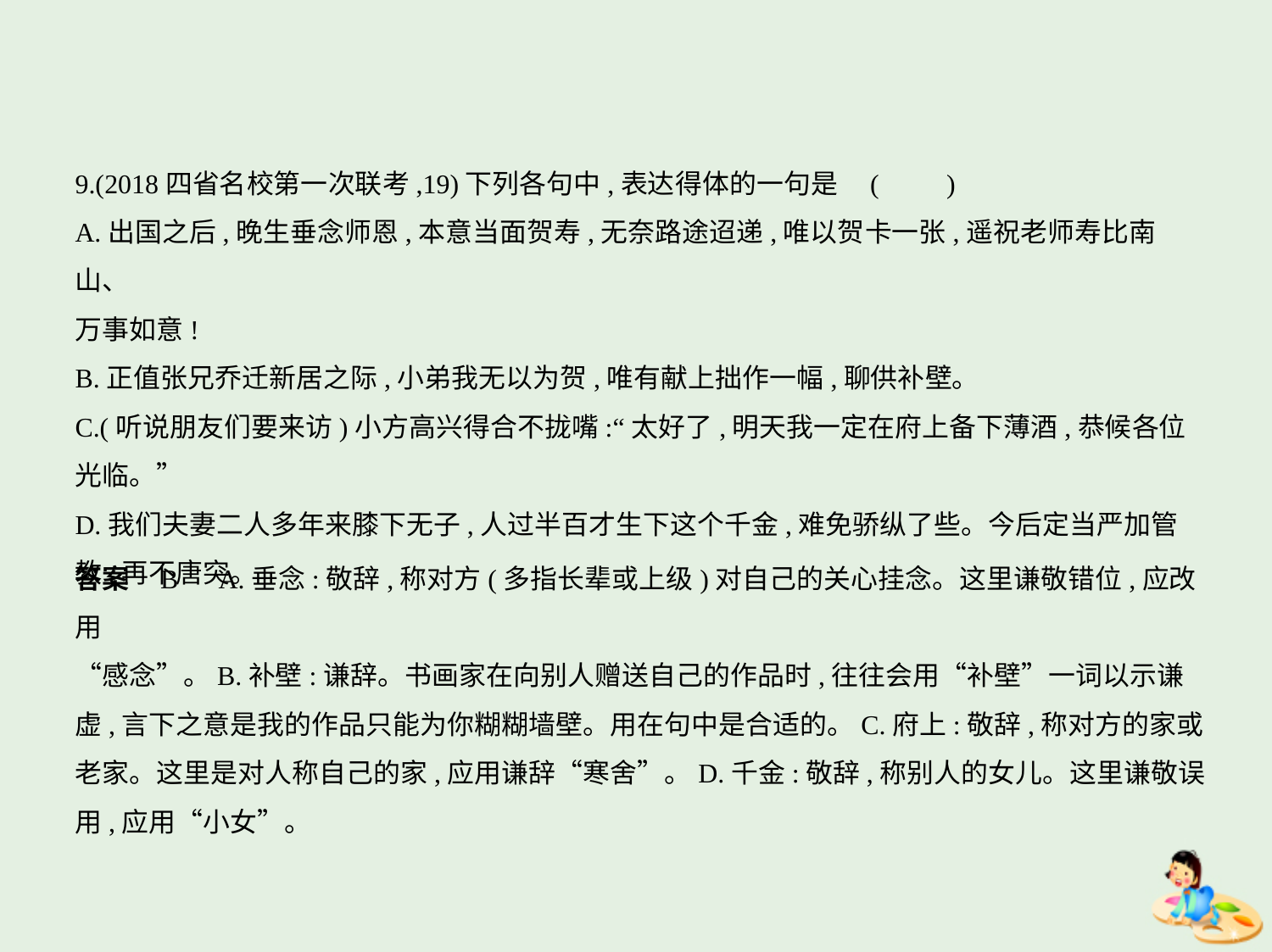

9.(2018四省名校第一次联考,19)下列各句中,表达得体的一句是 (　　)
A.出国之后,晚生垂念师恩,本意当面贺寿,无奈路途迢递,唯以贺卡一张,遥祝老师寿比南山、
万事如意!
B.正值张兄乔迁新居之际,小弟我无以为贺,唯有献上拙作一幅,聊供补壁。
C.(听说朋友们要来访)小方高兴得合不拢嘴:“太好了,明天我一定在府上备下薄酒,恭候各位
光临。”
D.我们夫妻二人多年来膝下无子,人过半百才生下这个千金,难免骄纵了些。今后定当严加管
教,再不唐突。
答案    B　A.垂念:敬辞,称对方(多指长辈或上级)对自己的关心挂念。这里谦敬错位,应改用
“感念”。B.补壁:谦辞。书画家在向别人赠送自己的作品时,往往会用“补壁”一词以示谦
虚,言下之意是我的作品只能为你糊糊墙壁。用在句中是合适的。C.府上:敬辞,称对方的家或
老家。这里是对人称自己的家,应用谦辞“寒舍”。D.千金:敬辞,称别人的女儿。这里谦敬误
用,应用“小女”。